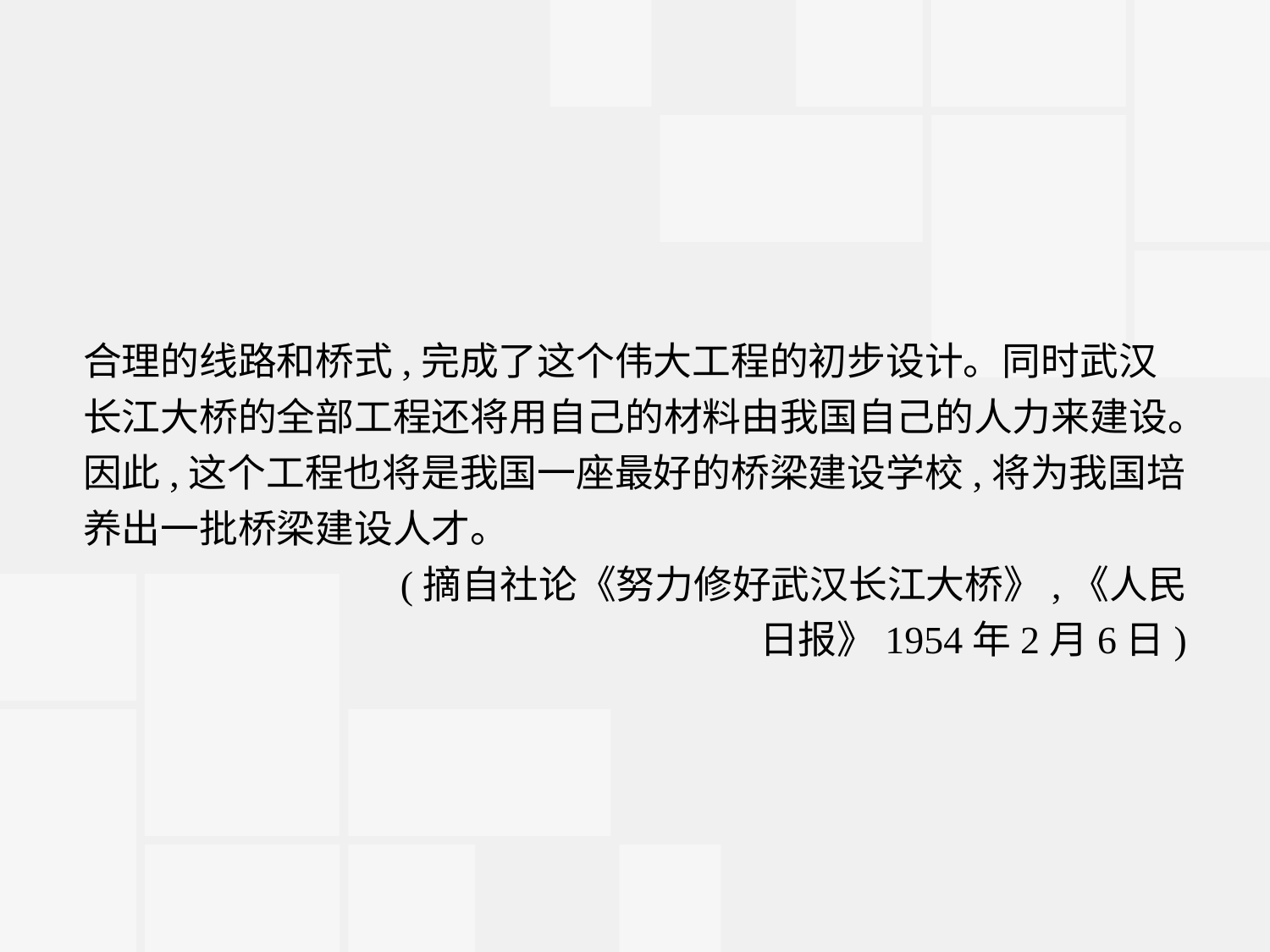

合理的线路和桥式,完成了这个伟大工程的初步设计。同时武汉长江大桥的全部工程还将用自己的材料由我国自己的人力来建设。因此,这个工程也将是我国一座最好的桥梁建设学校,将为我国培养出一批桥梁建设人才。
(摘自社论《努力修好武汉长江大桥》,《人民
日报》1954年2月6日)